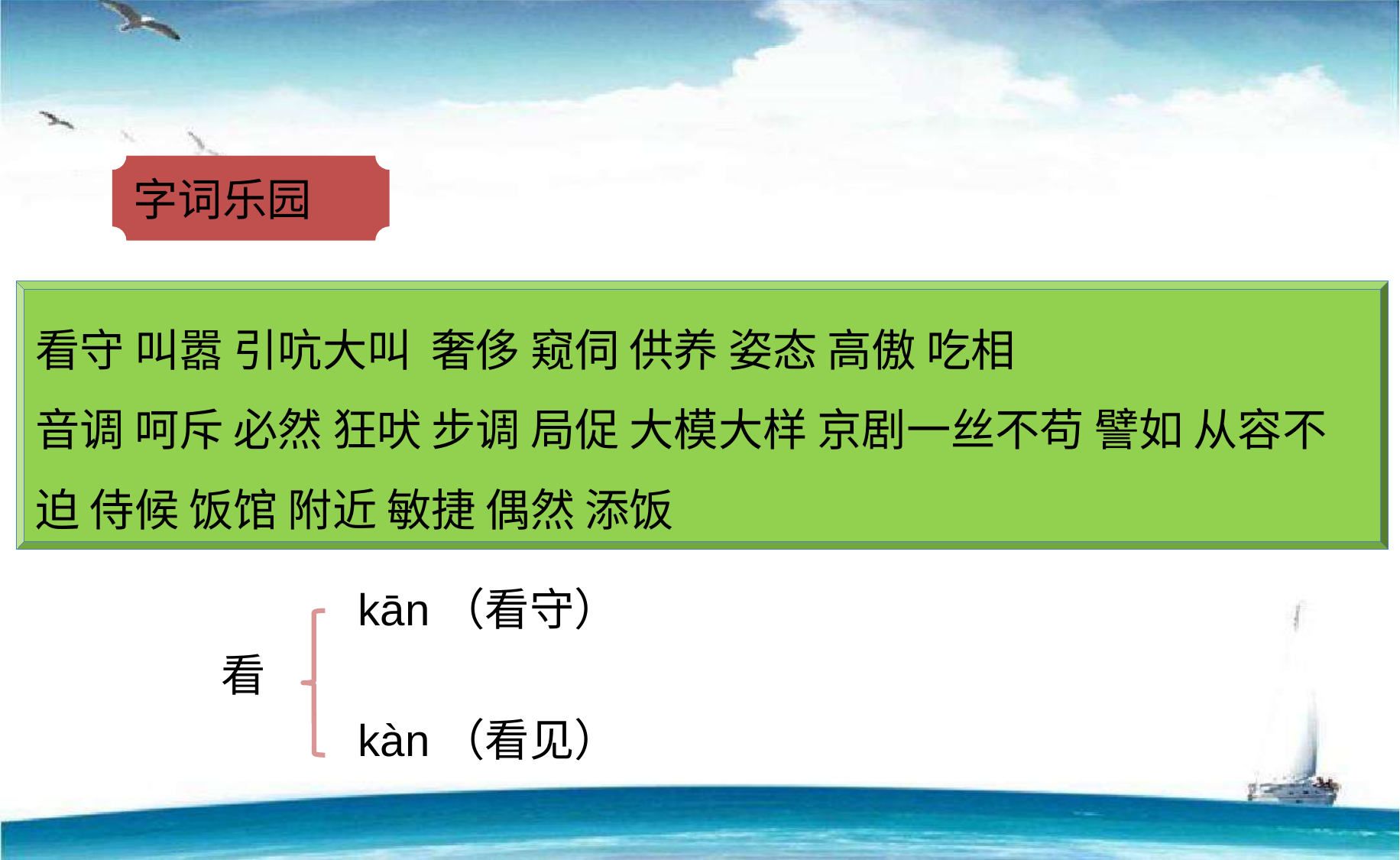

字词乐园

看守 叫嚣 引吭大叫  奢侈 窥伺 供养 姿态 高傲 吃相
音调 呵斥 必然 狂吠 步调 局促 大模大样 京剧一丝不苟 譬如 从容不迫 侍候 饭馆 附近 敏捷 偶然 添饭
kān（看守）

看
kàn（看见）